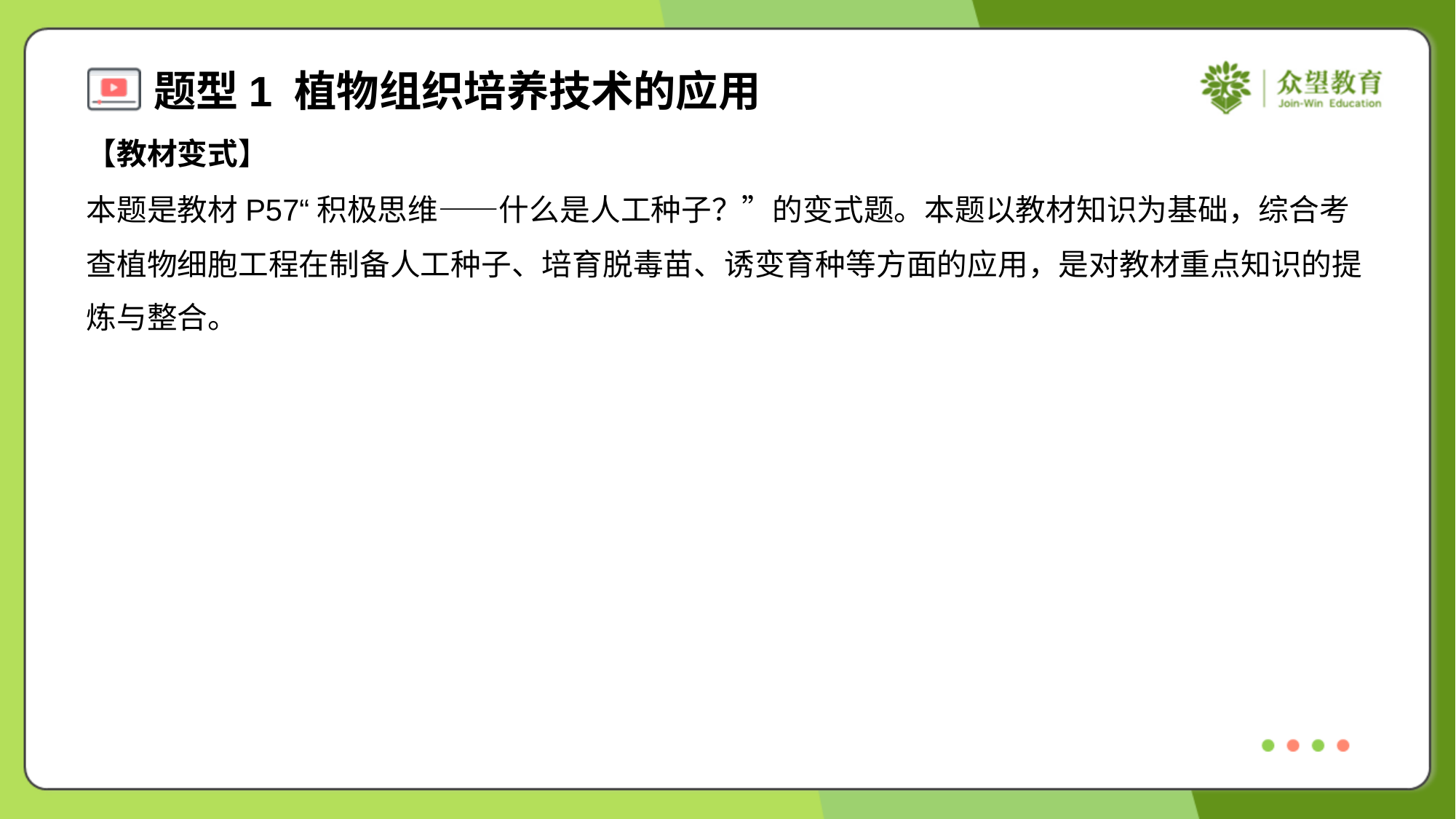

【教材变式】
本题是教材P57“积极思维——什么是人工种子？”的变式题。本题以教材知识为基础，综合考
查植物细胞工程在制备人工种子、培育脱毒苗、诱变育种等方面的应用，是对教材重点知识的提
炼与整合。